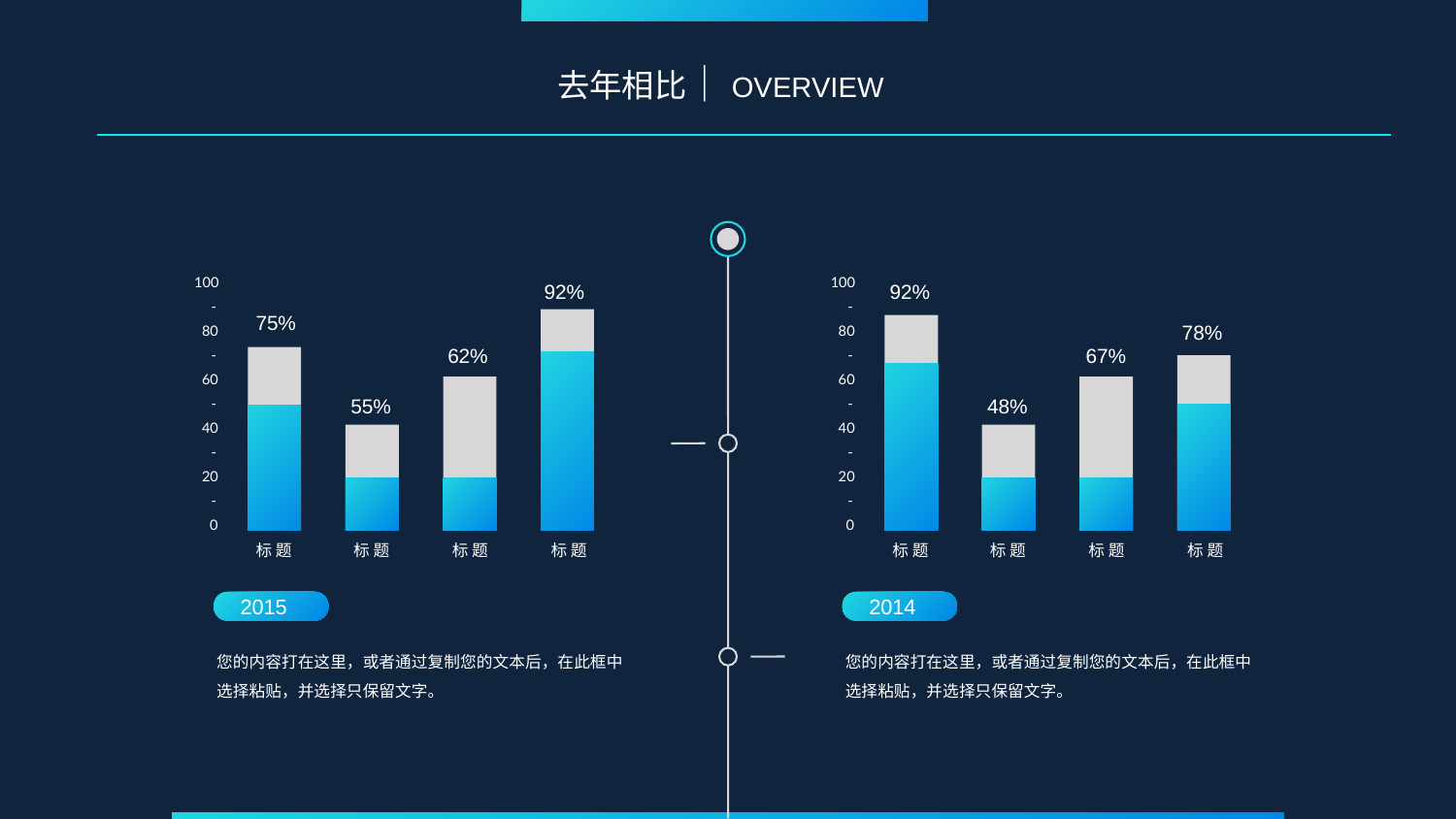

去年相比｜OVERVIEW

100
80
60
40
20
0
-
-
-
-
-
标 题
标 题
标 题
标 题
100
80
60
40
20
0
-
-
-
-
-
标 题
标 题
标 题
标 题
92%
75%
62%
55%
92%
78%
67%
48%

2015

您的内容打在这里，或者通过复制您的文本后，在此框中
选择粘贴，并选择只保留文字。
2014

您的内容打在这里，或者通过复制您的文本后，在此框中
选择粘贴，并选择只保留文字。